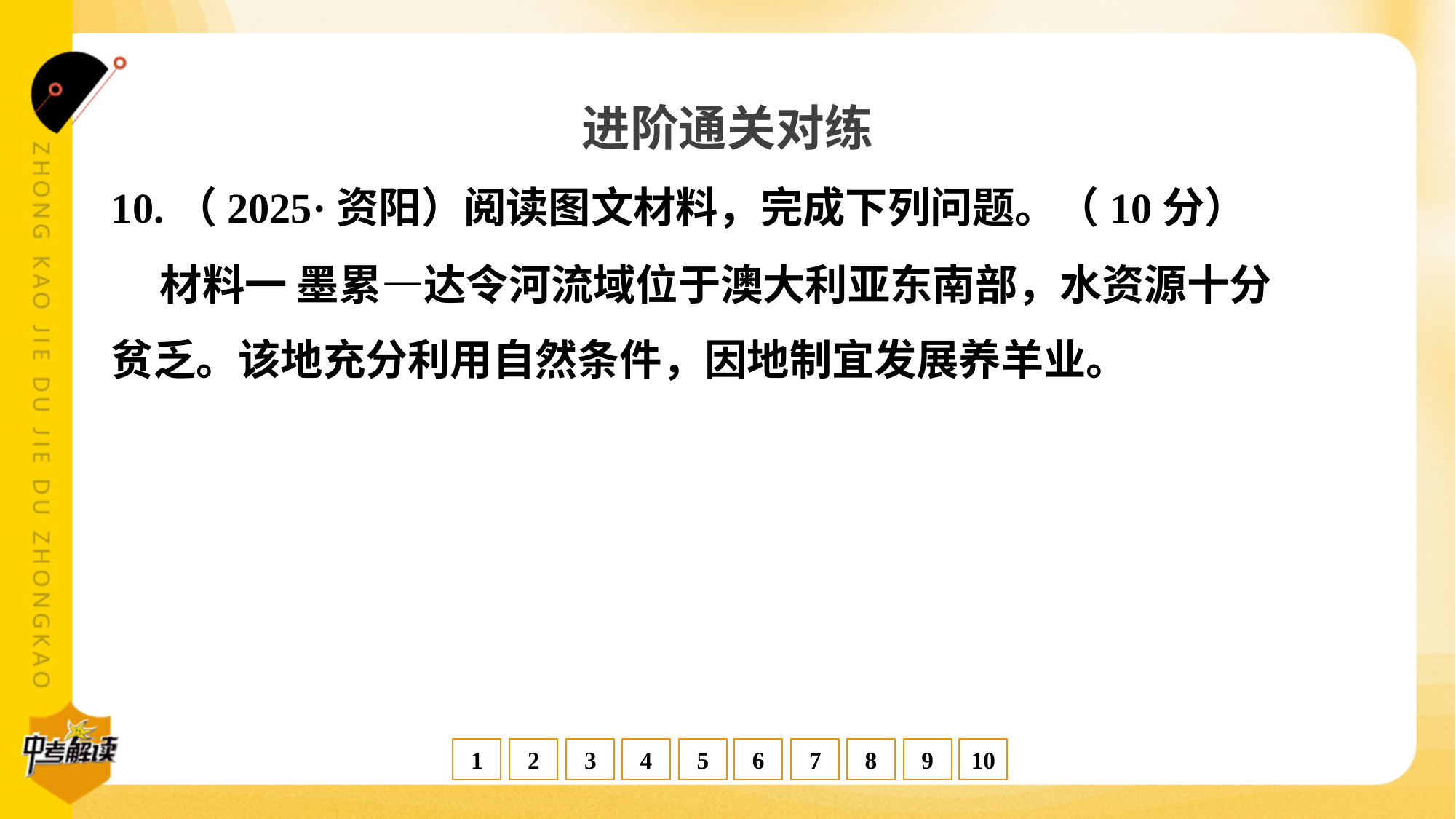

进阶通关对练
10.（2025·资阳）阅读图文材料，完成下列问题。（10分）
    材料一 墨累—达令河流域位于澳大利亚东南部，水资源十分
贫乏。该地充分利用自然条件，因地制宜发展养羊业。